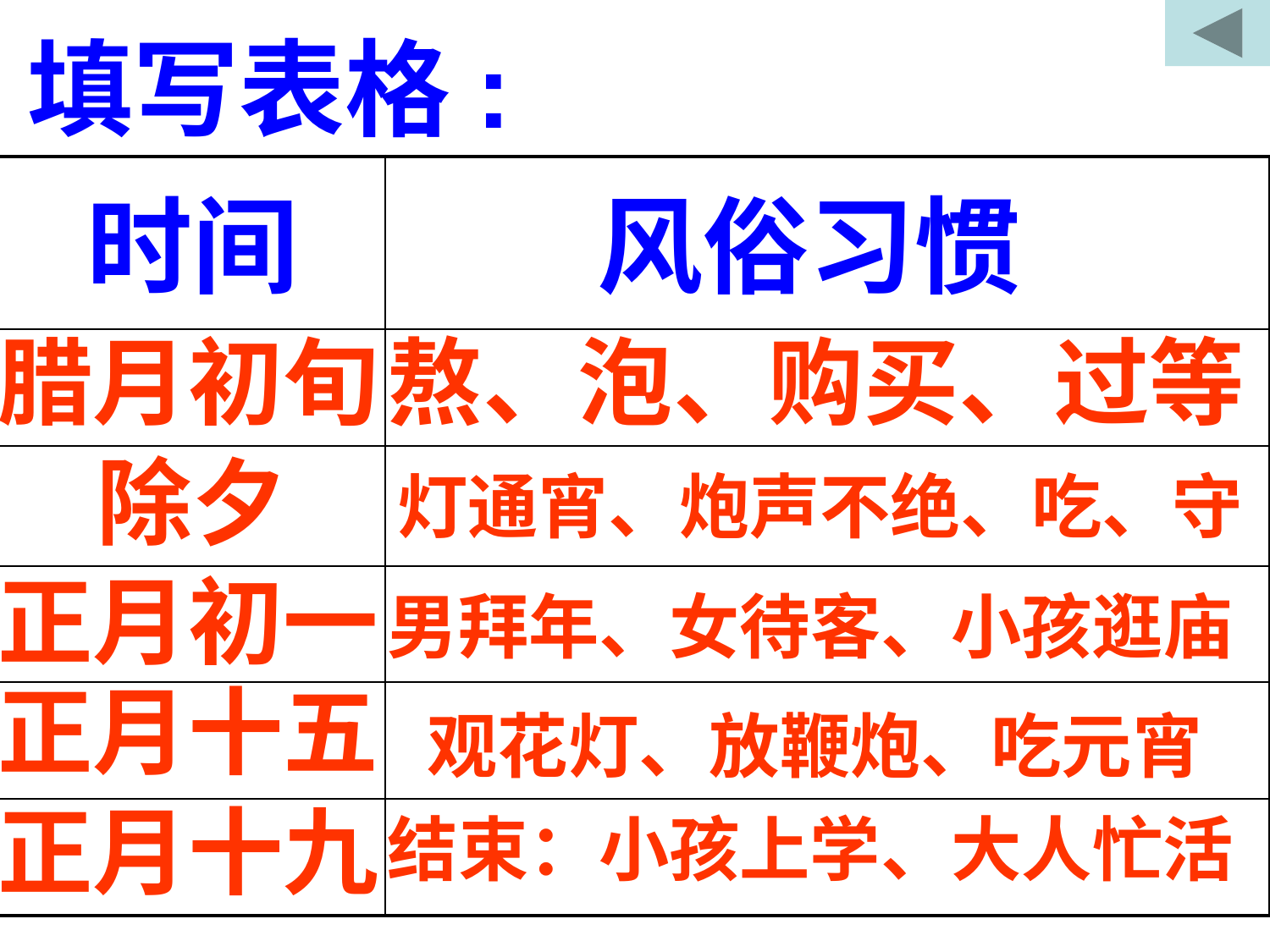

填写表格:
| 时间 | 风俗习惯 |
| --- | --- |
|  |  |
|  |  |
|  |  |
|  |  |
|  |  |
腊月初旬
熬、泡、购买、过等

除夕
灯通宵、炮声不绝、吃、守
正月初一
男拜年、女待客、小孩逛庙
正月十五
观花灯、放鞭炮、吃元宵
正月十九
结束：小孩上学、大人忙活